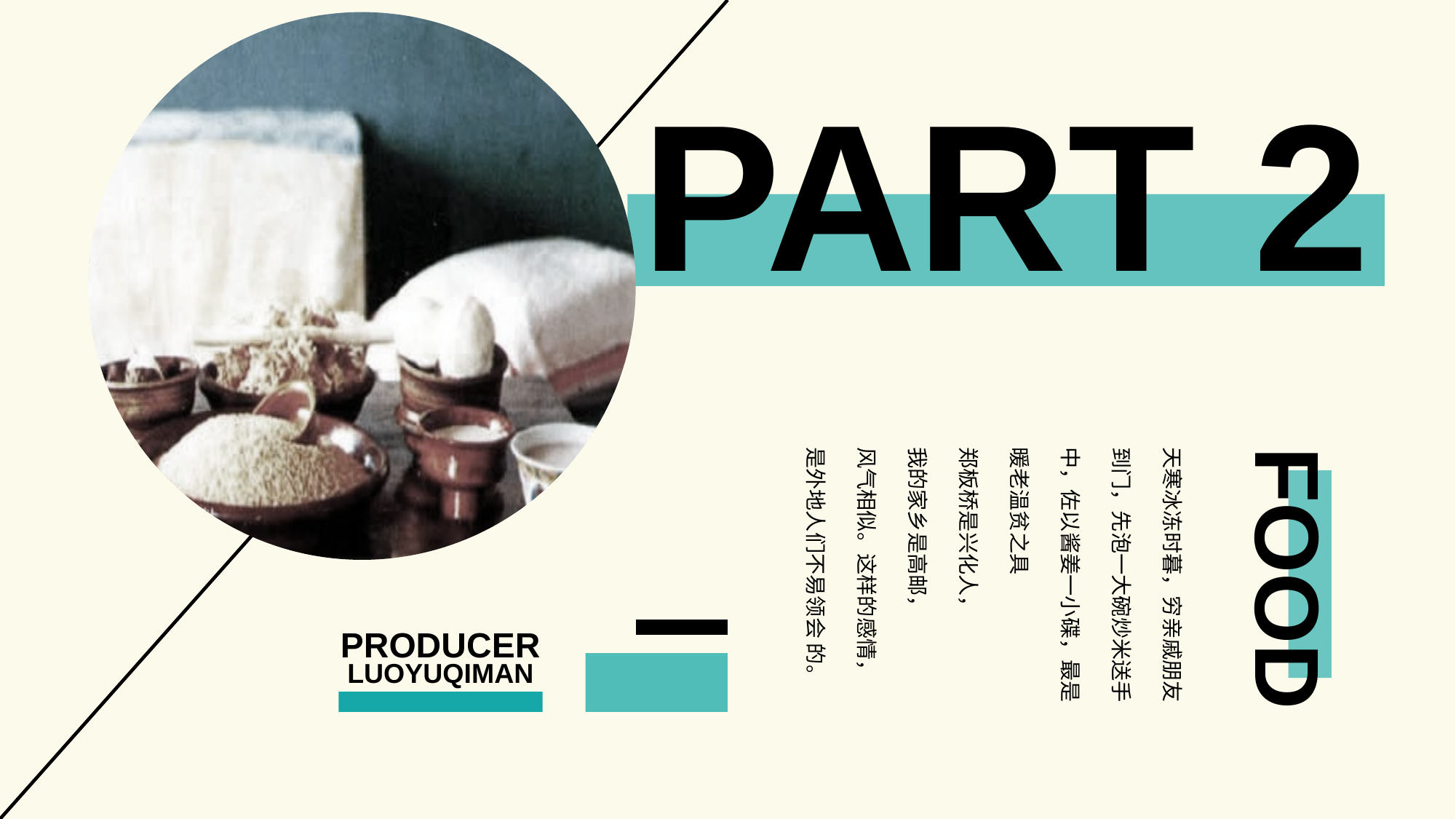

PART 2

天寒冰冻时暮，穷亲戚朋友

到门，先泡一大碗炒米送手

中，佐以酱姜一小碟，最是

暖老温贫之具

郑板桥是兴化人，

我的家乡是高邮，

风气相似。这样的感情，

是外地人们不易领会 的。
FOOD

PRODUCER
LUOYUQIMAN